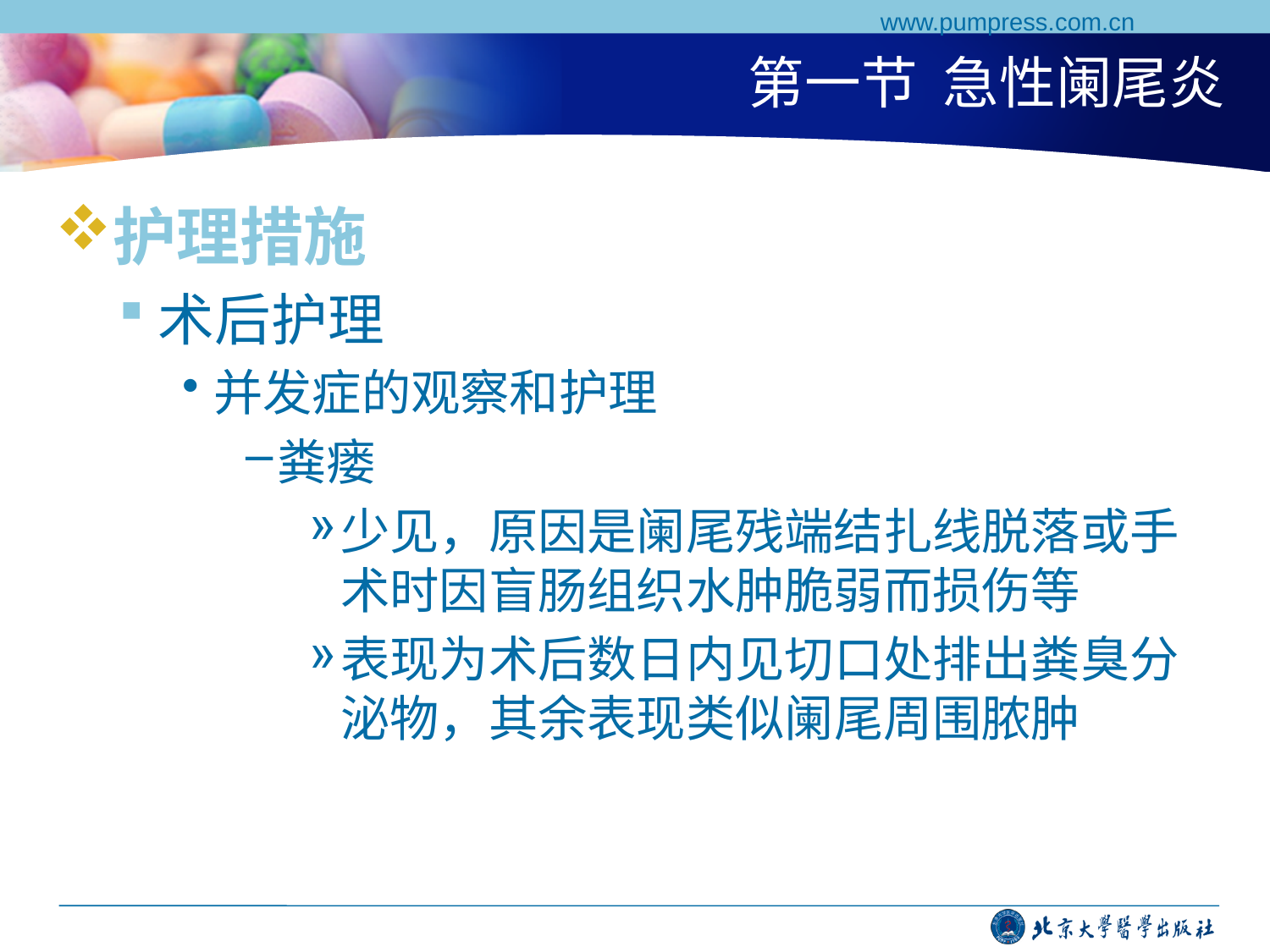

www.pumpress.com.cn
# 第一节  急性阑尾炎
护理措施
术后护理
并发症的观察和护理
粪瘘
少见，原因是阑尾残端结扎线脱落或手术时因盲肠组织水肿脆弱而损伤等
表现为术后数日内见切口处排出粪臭分泌物，其余表现类似阑尾周围脓肿